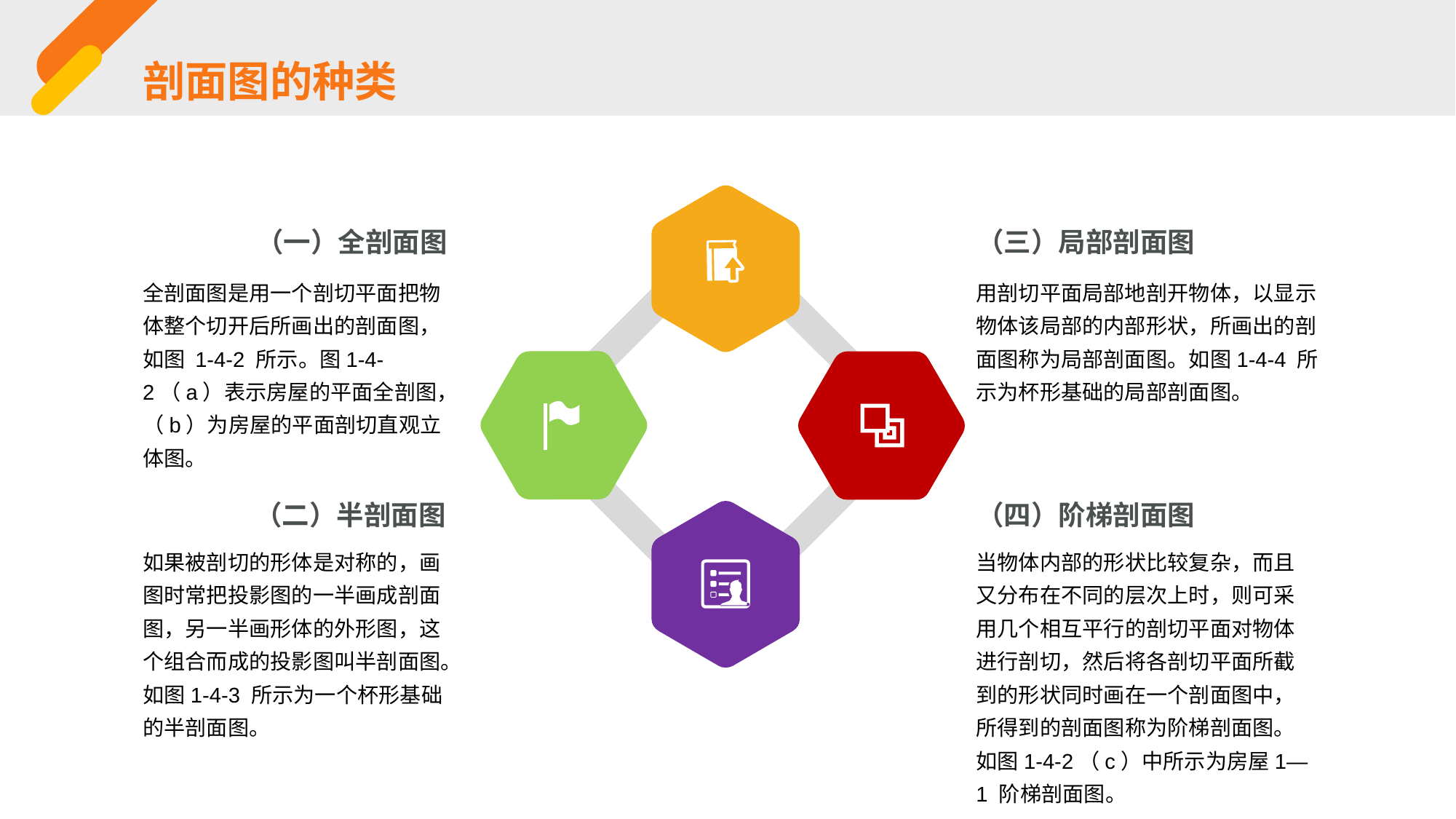

剖面图的种类

（三）局部剖面图
（一）全剖面图

全剖面图是用一个剖切平面把物体整个切开后所画出的剖面图，如图 1-4-2 所示。图1-4-2（a）表示房屋的平面全剖图，（b）为房屋的平面剖切直观立体图。
用剖切平面局部地剖开物体，以显示物体该局部的内部形状，所画出的剖面图称为局部剖面图。如图1-4-4 所示为杯形基础的局部剖面图。

（四）阶梯剖面图
（二）半剖面图

如果被剖切的形体是对称的，画图时常把投影图的一半画成剖面图，另一半画形体的外形图，这个组合而成的投影图叫半剖面图。如图1-4-3 所示为一个杯形基础的半剖面图。
当物体内部的形状比较复杂，而且又分布在不同的层次上时，则可采用几个相互平行的剖切平面对物体进行剖切，然后将各剖切平面所截到的形状同时画在一个剖面图中，所得到的剖面图称为阶梯剖面图。如图1-4-2（c）中所示为房屋1—1 阶梯剖面图。